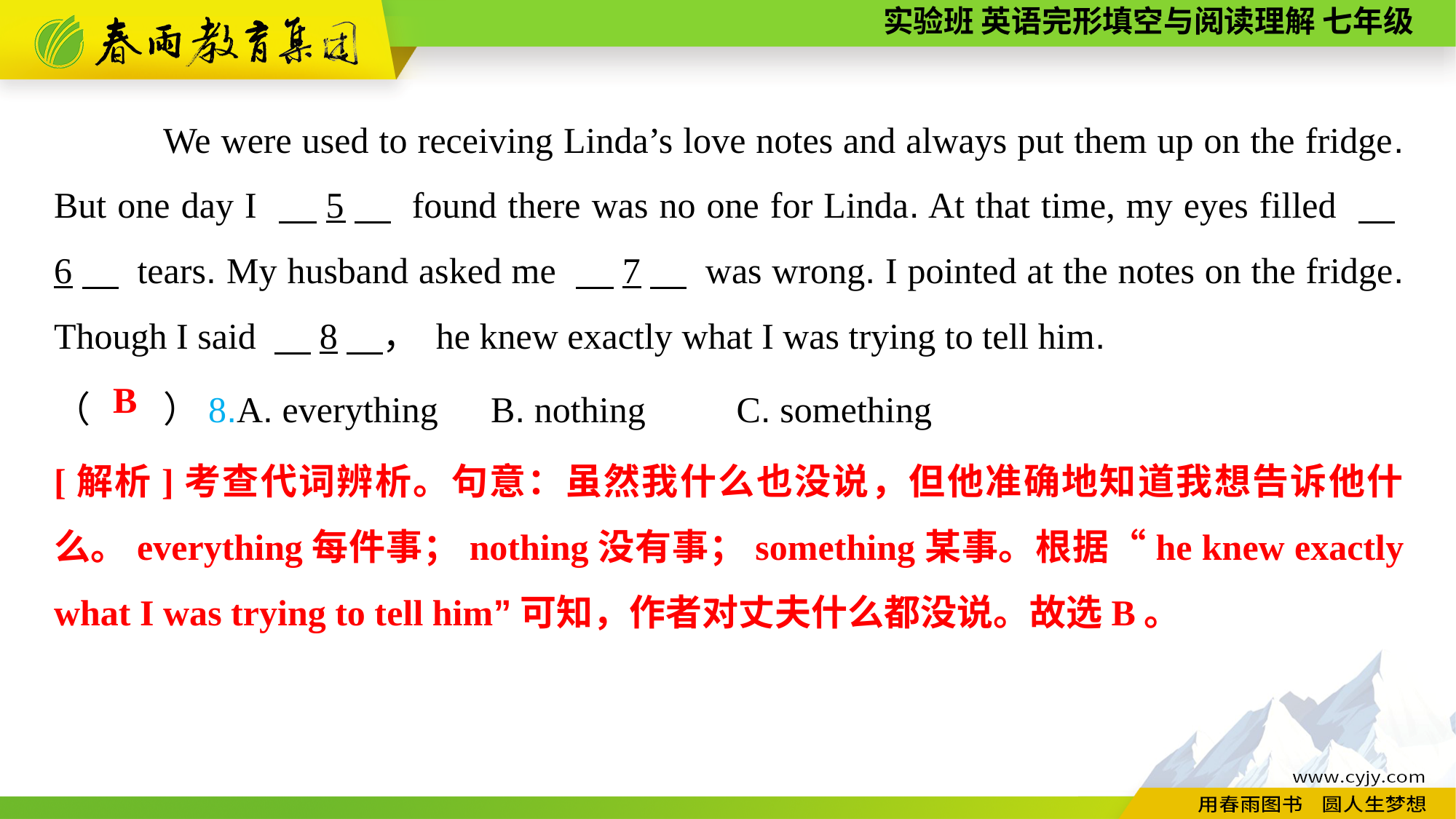

We were used to receiving Linda’s love notes and always put them up on the fridge. But one day I 　5　 found there was no one for Linda. At that time, my eyes filled 　6　 tears. My husband asked me 　7　 was wrong. I pointed at the notes on the fridge. Though I said 　8　， he knew exactly what I was trying to tell him.
（　　）8.A. everything	B. nothing	   C. something
B
[解析]考查代词辨析。句意：虽然我什么也没说，但他准确地知道我想告诉他什么。everything每件事；nothing没有事；something某事。根据“he knew exactly what I was trying to tell him”可知，作者对丈夫什么都没说。故选B。